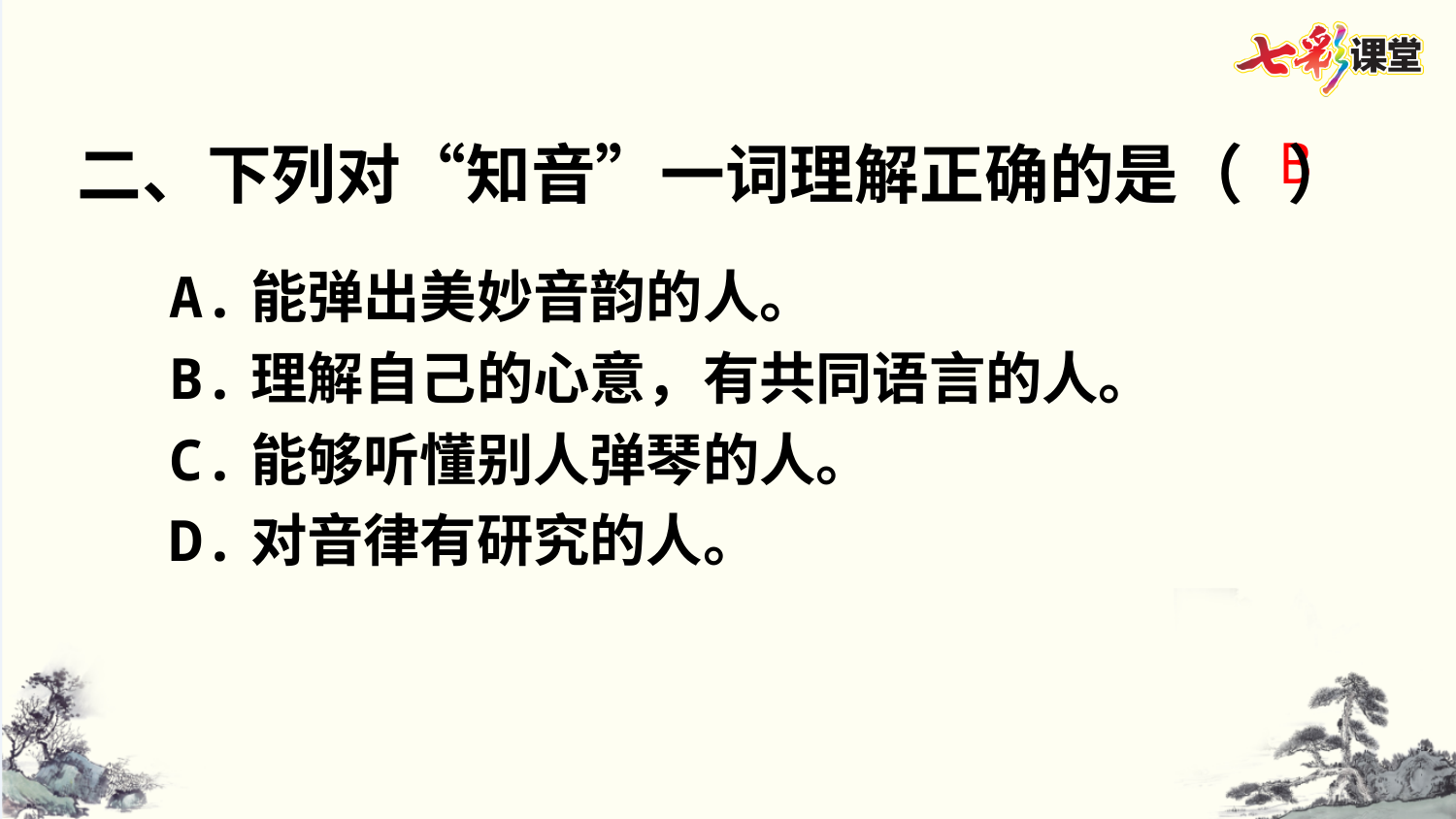

二、下列对“知音”一词理解正确的是（   ）
B
A.能弹出美妙音韵的人。
B.理解自己的心意，有共同语言的人。
C.能够听懂别人弹琴的人。
D.对音律有研究的人。